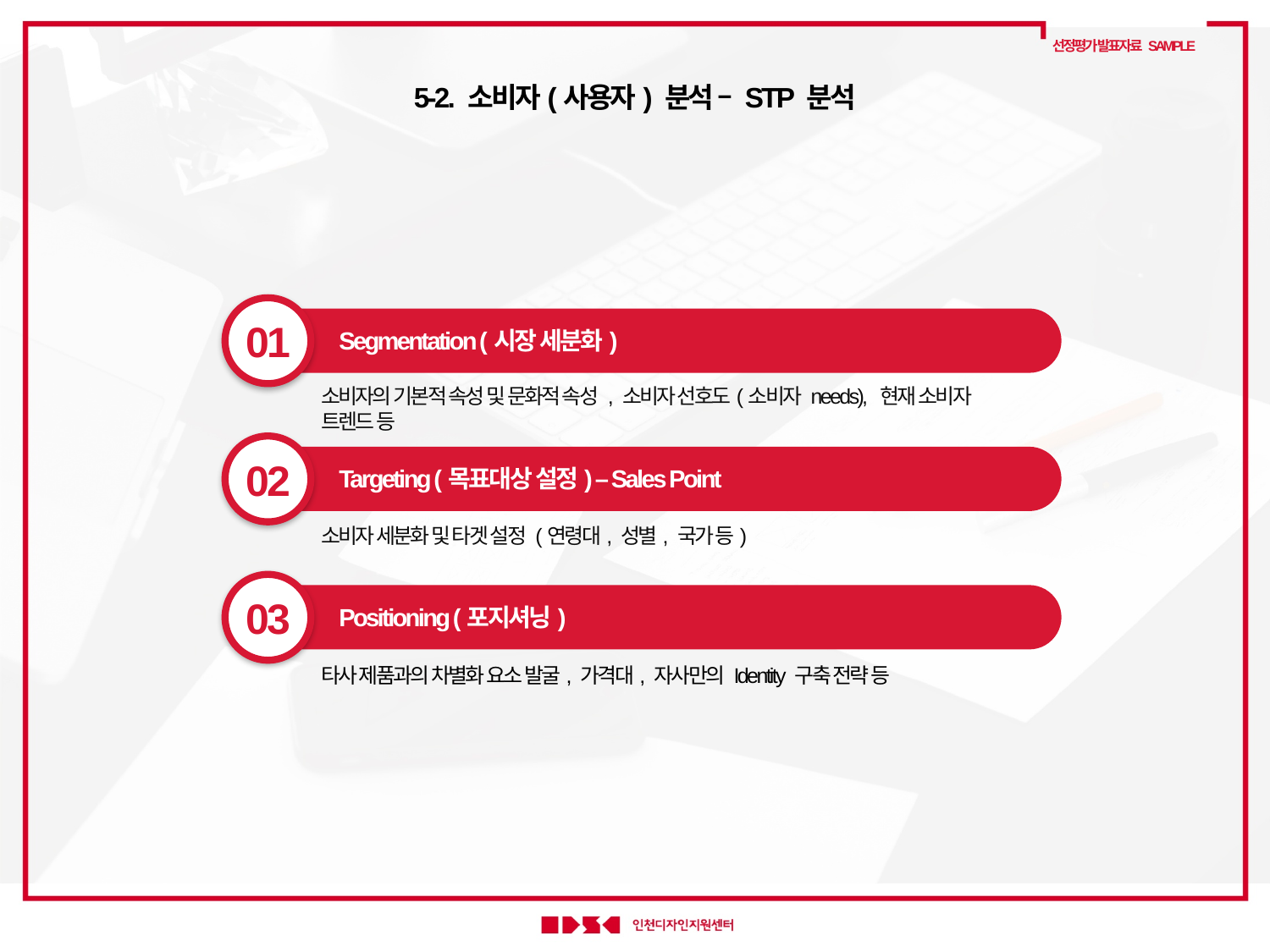

선정평가 발표자료 SAMPLE
5-2. 소비자(사용자) 분석 – STP 분석

01
Segmentation (시장 세분화)
소비자의 기본적 속성 및 문화적 속성 , 소비자 선호도(소비자 needs),  현재 소비자
트렌드 등

02
Targeting (목표대상 설정) – Sales Point
소비자 세분화 및 타겟 설정 (연령대, 성별, 국가 등)

03
Positioning (포지셔닝)
타사 제품과의 차별화 요소 발굴, 가격대, 자사만의 Identity 구축 전략 등